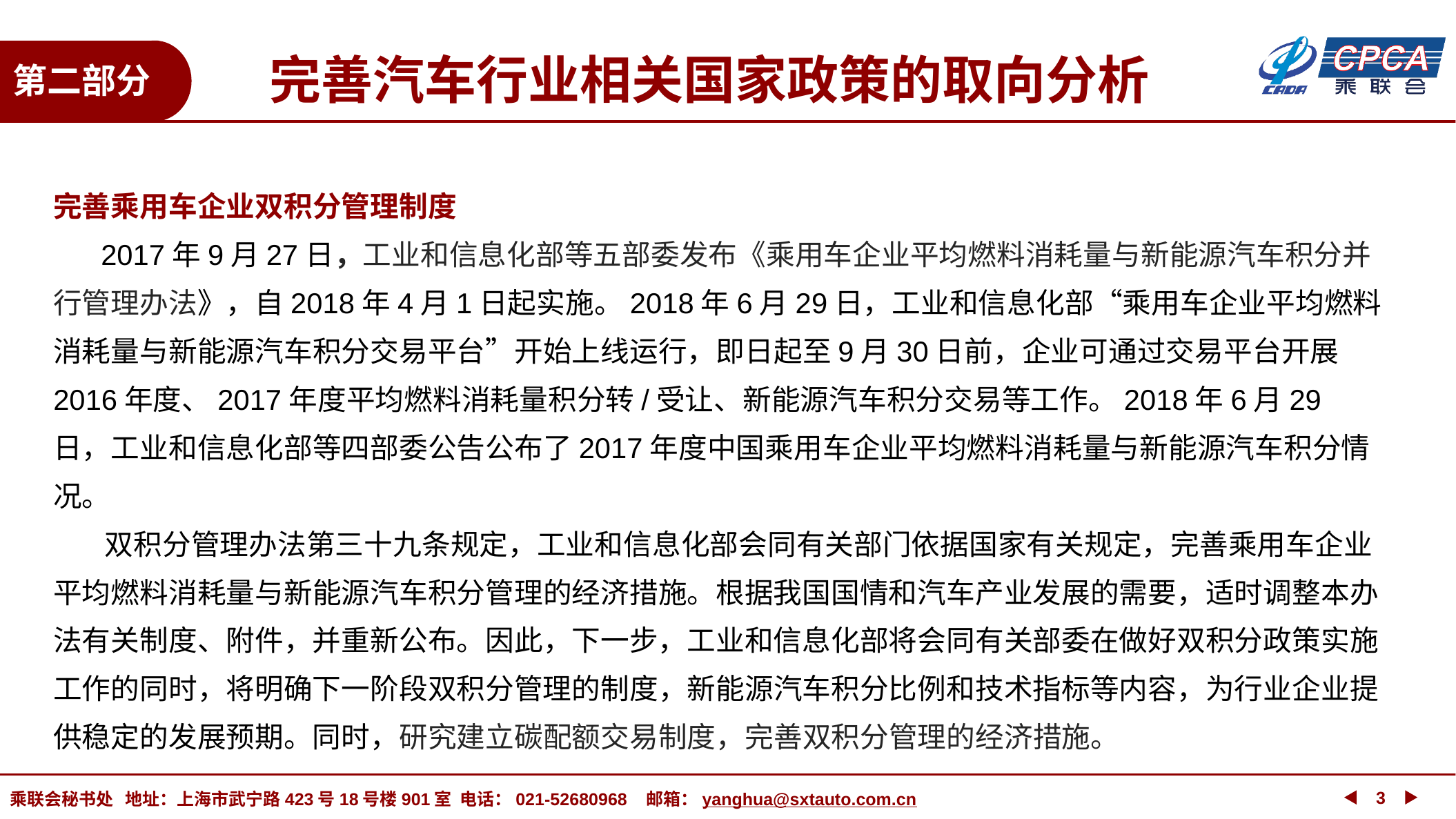

完善汽车行业相关国家政策的取向分析
第二部分
完善乘用车企业双积分管理制度
      2017年9月27日，工业和信息化部等五部委发布《乘用车企业平均燃料消耗量与新能源汽车积分并行管理办法》，自2018年4月1日起实施。2018年6月29日，工业和信息化部“乘用车企业平均燃料消耗量与新能源汽车积分交易平台”开始上线运行，即日起至9月30日前，企业可通过交易平台开展2016年度、2017年度平均燃料消耗量积分转/受让、新能源汽车积分交易等工作。2018年6月29日，工业和信息化部等四部委公告公布了2017年度中国乘用车企业平均燃料消耗量与新能源汽车积分情况。
       双积分管理办法第三十九条规定，工业和信息化部会同有关部门依据国家有关规定，完善乘用车企业平均燃料消耗量与新能源汽车积分管理的经济措施。根据我国国情和汽车产业发展的需要，适时调整本办法有关制度、附件，并重新公布。因此，下一步，工业和信息化部将会同有关部委在做好双积分政策实施工作的同时，将明确下一阶段双积分管理的制度，新能源汽车积分比例和技术指标等内容，为行业企业提供稳定的发展预期。同时，研究建立碳配额交易制度，完善双积分管理的经济措施。